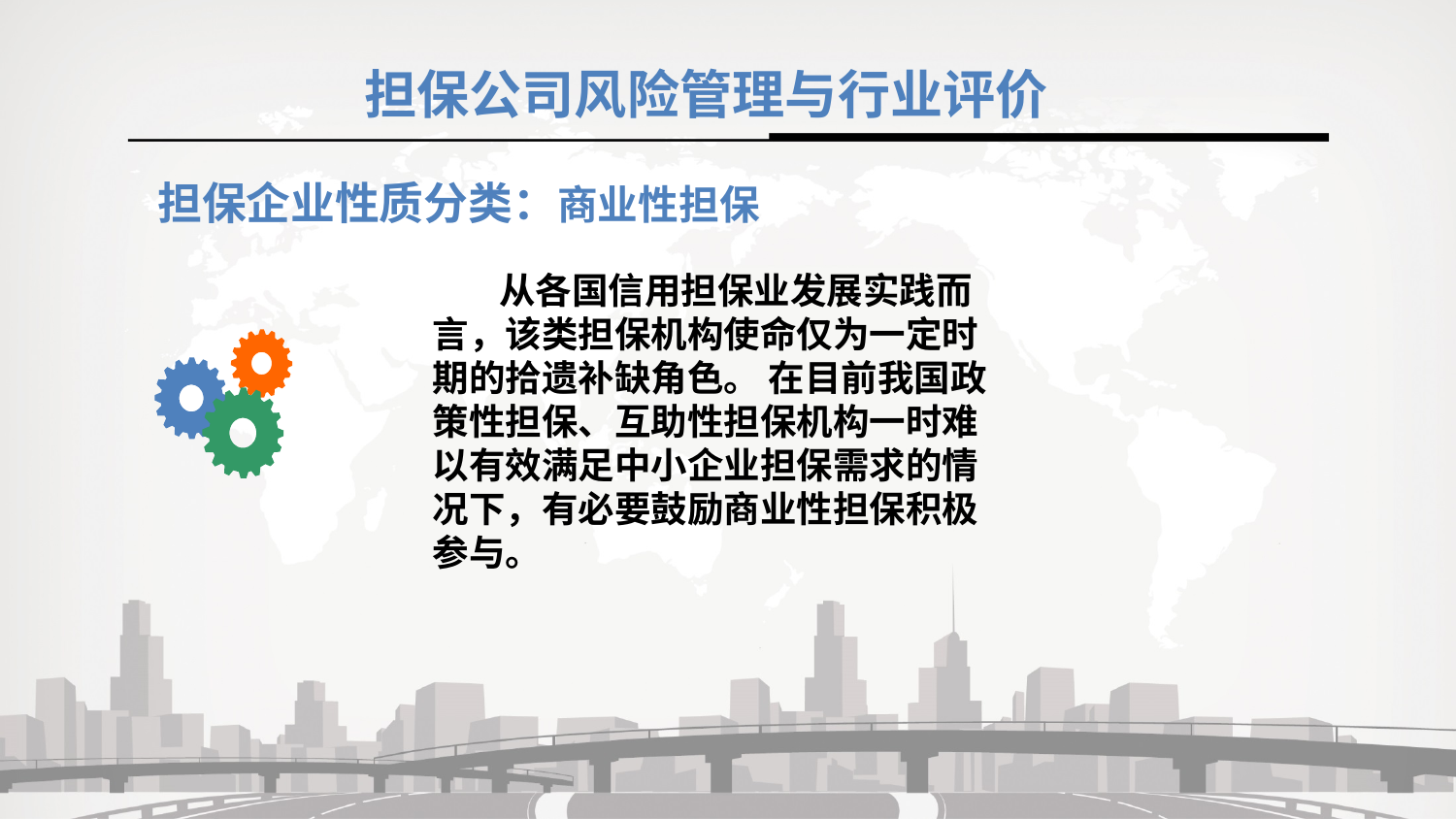

担保公司风险管理与行业评价
担保企业性质分类：商业性担保
       从各国信用担保业发展实践而言，该类担保机构使命仅为一定时期的拾遗补缺角色。 在目前我国政策性担保、互助性担保机构一时难以有效满足中小企业担保需求的情况下，有必要鼓励商业性担保积极参与。